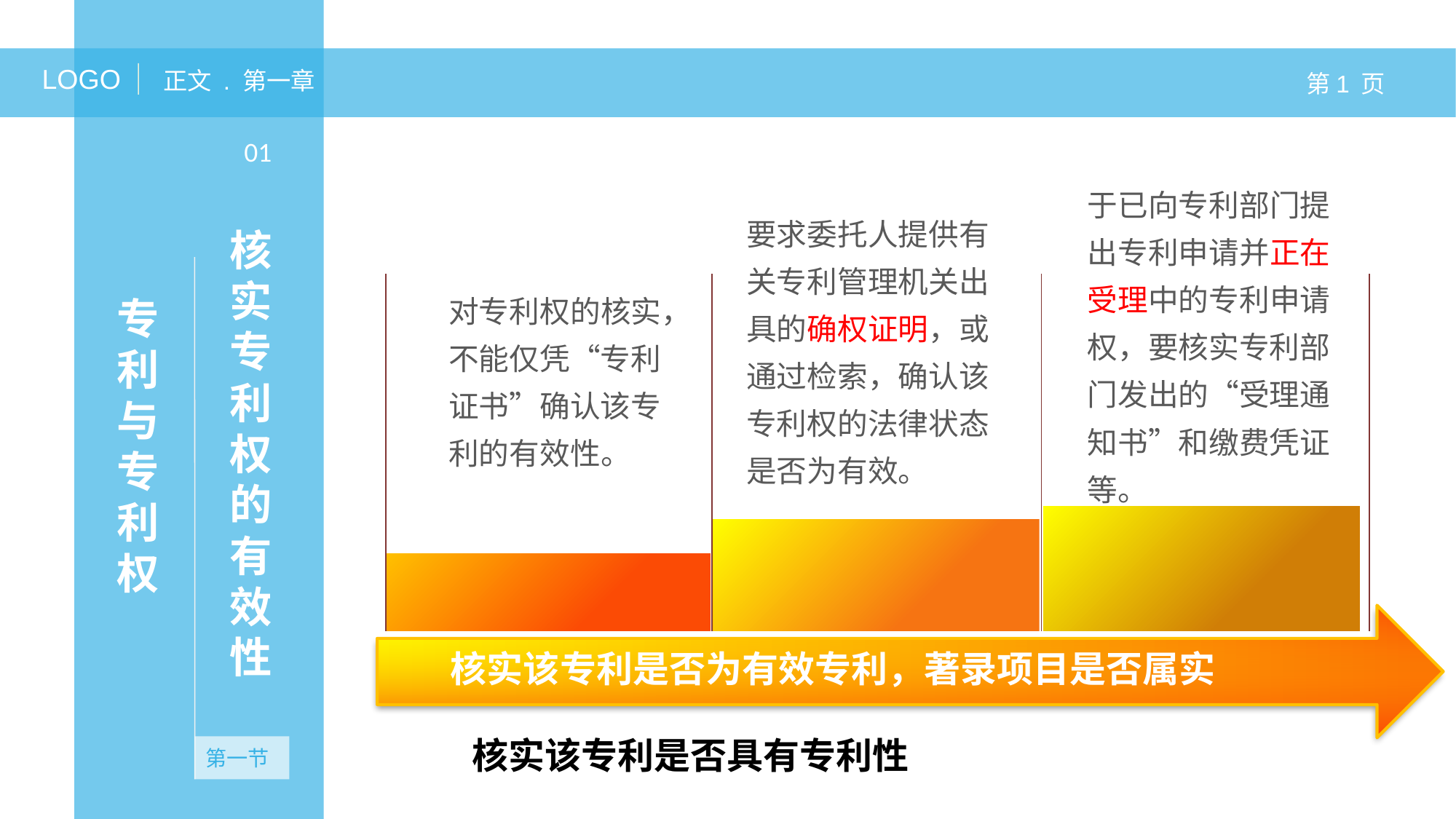

LOGO
正文 . 第一章

第1 页
核实专利权的有效性
01
于已向专利部门提出专利申请并正在受理中的专利申请权，要核实专利部门发出的“受理通知书”和缴费凭证等。
要求委托人提供有关专利管理机关出具的确权证明，或通过检索，确认该专利权的法律状态是否为有效。

对专利权的核实，不能仅凭“专利证书”确认该专利的有效性。
专利与专利权
您的标题

无资产

核实该专利是否为有效专利，著录项目是否属实
核实该专利是否具有专利性
第一节